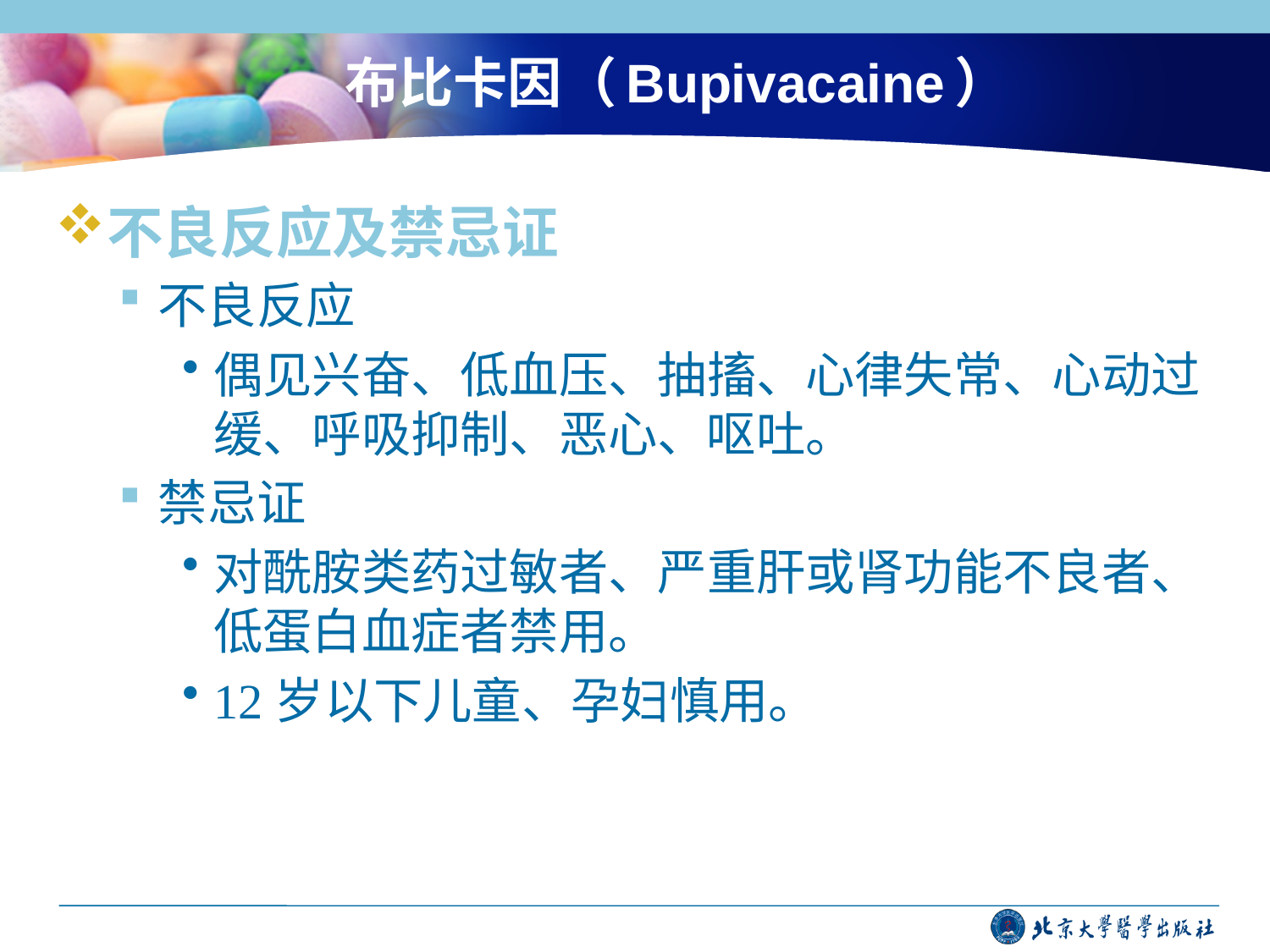

# 布比卡因（Bupivacaine）
不良反应及禁忌证
不良反应
偶见兴奋、低血压、抽搐、心律失常、心动过缓、呼吸抑制、恶心、呕吐。
禁忌证
对酰胺类药过敏者、严重肝或肾功能不良者、低蛋白血症者禁用。
12岁以下儿童、孕妇慎用。